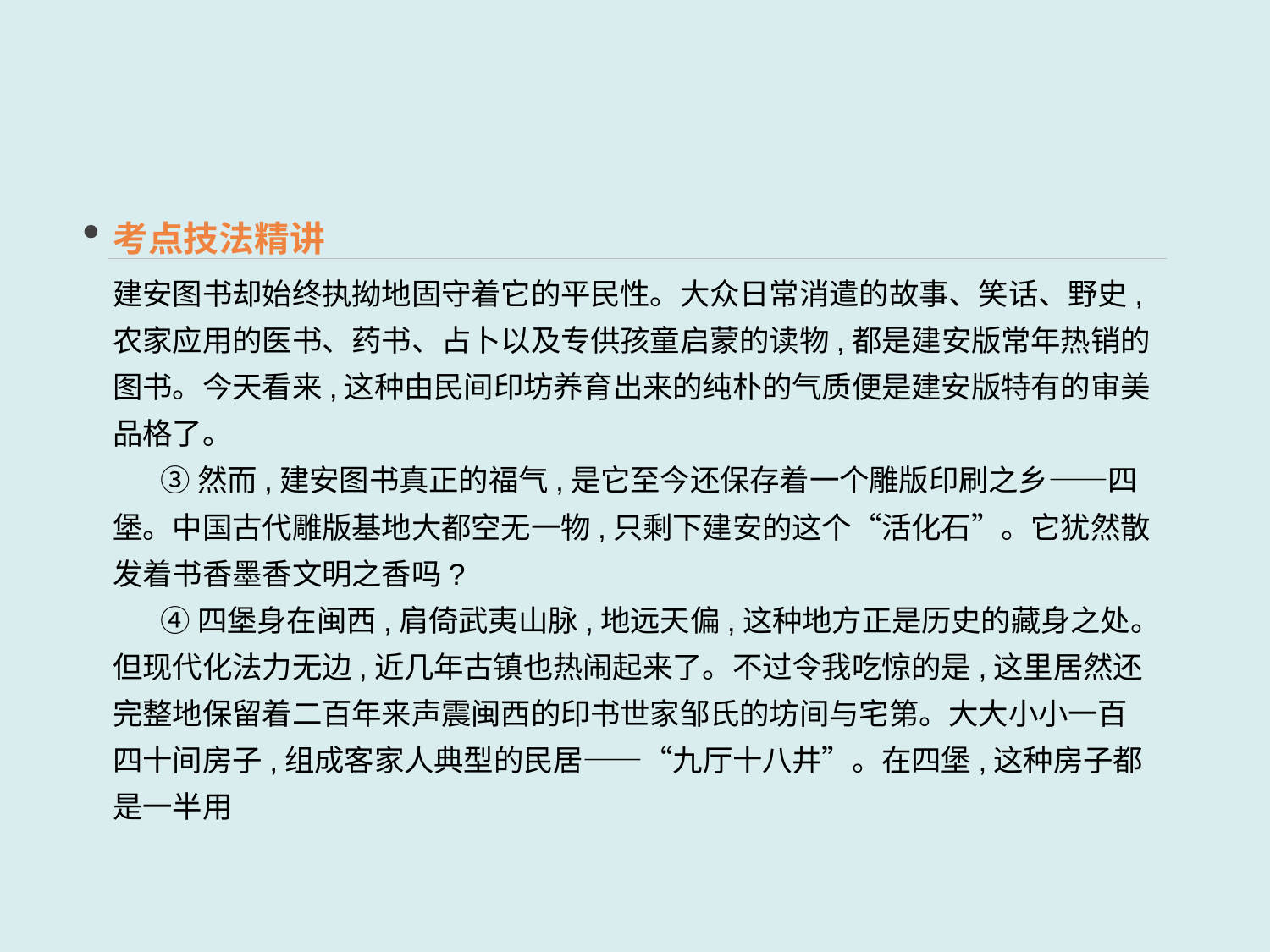

考点技法精讲

建安图书却始终执拗地固守着它的平民性。大众日常消遣的故事、笑话、野史,农家应用的医书、药书、占卜以及专供孩童启蒙的读物,都是建安版常年热销的图书。今天看来,这种由民间印坊养育出来的纯朴的气质便是建安版特有的审美品格了。
       ③然而,建安图书真正的福气,是它至今还保存着一个雕版印刷之乡——四堡。中国古代雕版基地大都空无一物,只剩下建安的这个“活化石”。它犹然散发着书香墨香文明之香吗?
       ④四堡身在闽西,肩倚武夷山脉,地远天偏,这种地方正是历史的藏身之处。但现代化法力无边,近几年古镇也热闹起来了。不过令我吃惊的是,这里居然还完整地保留着二百年来声震闽西的印书世家邹氏的坊间与宅第。大大小小一百四十间房子,组成客家人典型的民居——“九厅十八井”。在四堡,这种房子都是一半用